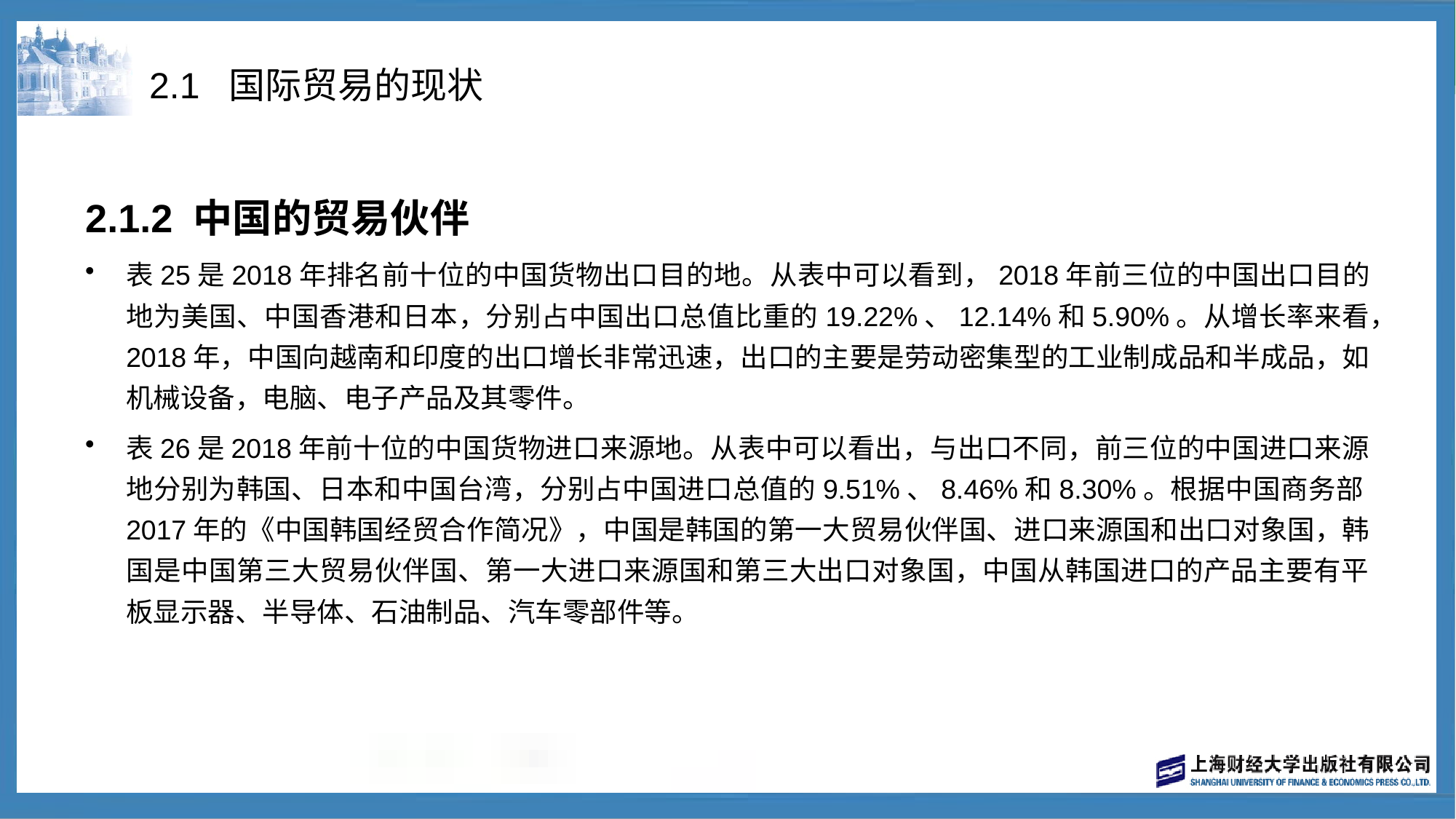

# 2.1  国际贸易的现状
2.1.2 中国的贸易伙伴
表25是2018年排名前十位的中国货物出口目的地。从表中可以看到，2018年前三位的中国出口目的地为美国、中国香港和日本，分别占中国出口总值比重的19.22%、12.14%和5.90%。从增长率来看，2018年，中国向越南和印度的出口增长非常迅速，出口的主要是劳动密集型的工业制成品和半成品，如机械设备，电脑、电子产品及其零件。
表26是2018年前十位的中国货物进口来源地。从表中可以看出，与出口不同，前三位的中国进口来源地分别为韩国、日本和中国台湾，分别占中国进口总值的9.51%、8.46%和8.30%。根据中国商务部2017年的《中国韩国经贸合作简况》，中国是韩国的第一大贸易伙伴国、进口来源国和出口对象国，韩国是中国第三大贸易伙伴国、第一大进口来源国和第三大出口对象国，中国从韩国进口的产品主要有平板显示器、半导体、石油制品、汽车零部件等。